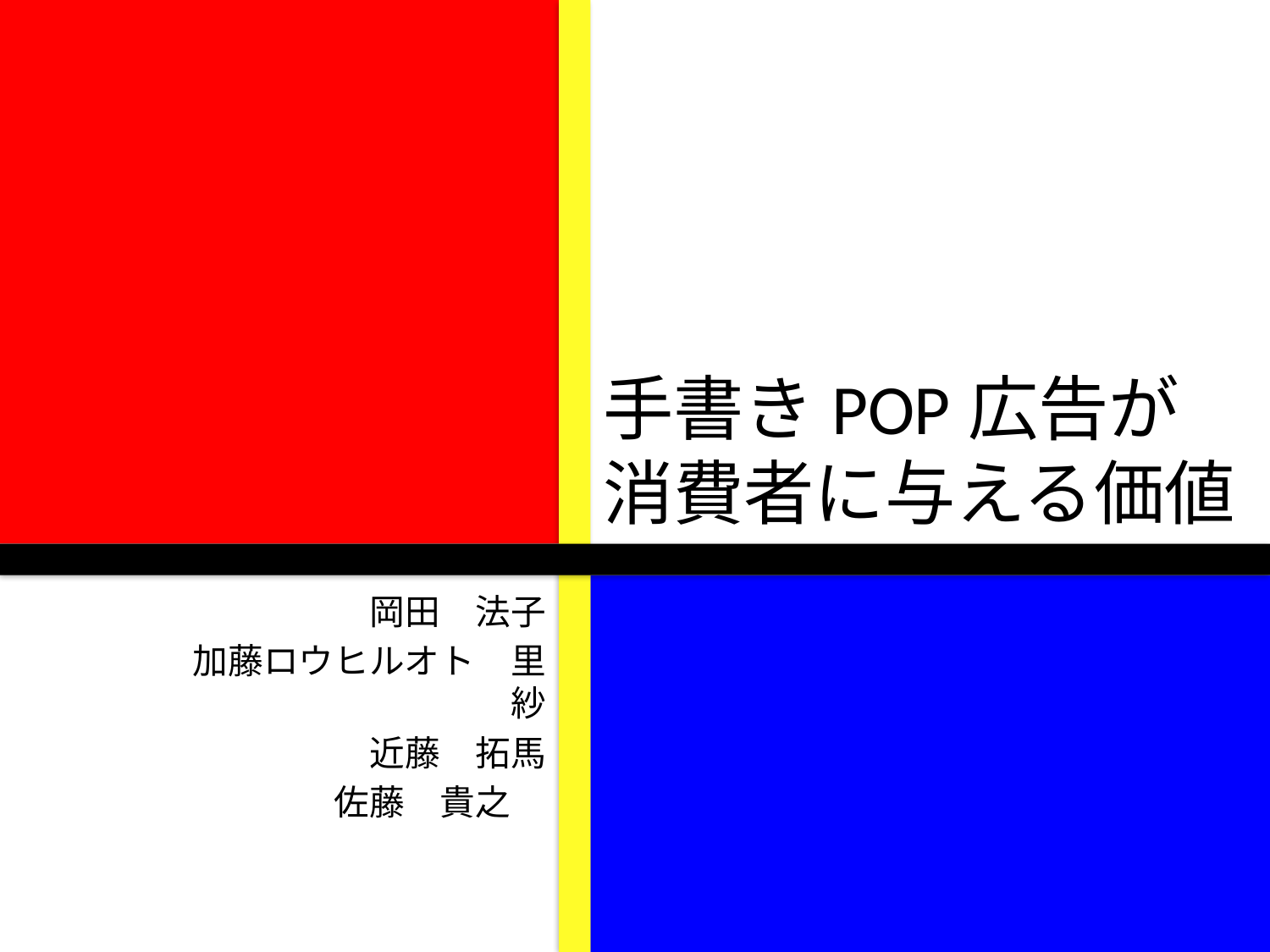

手書きPOP広告が
消費者に与える価値

岡田　法子
加藤ロウヒルオト　里紗
近藤　拓馬
佐藤　貴之
1